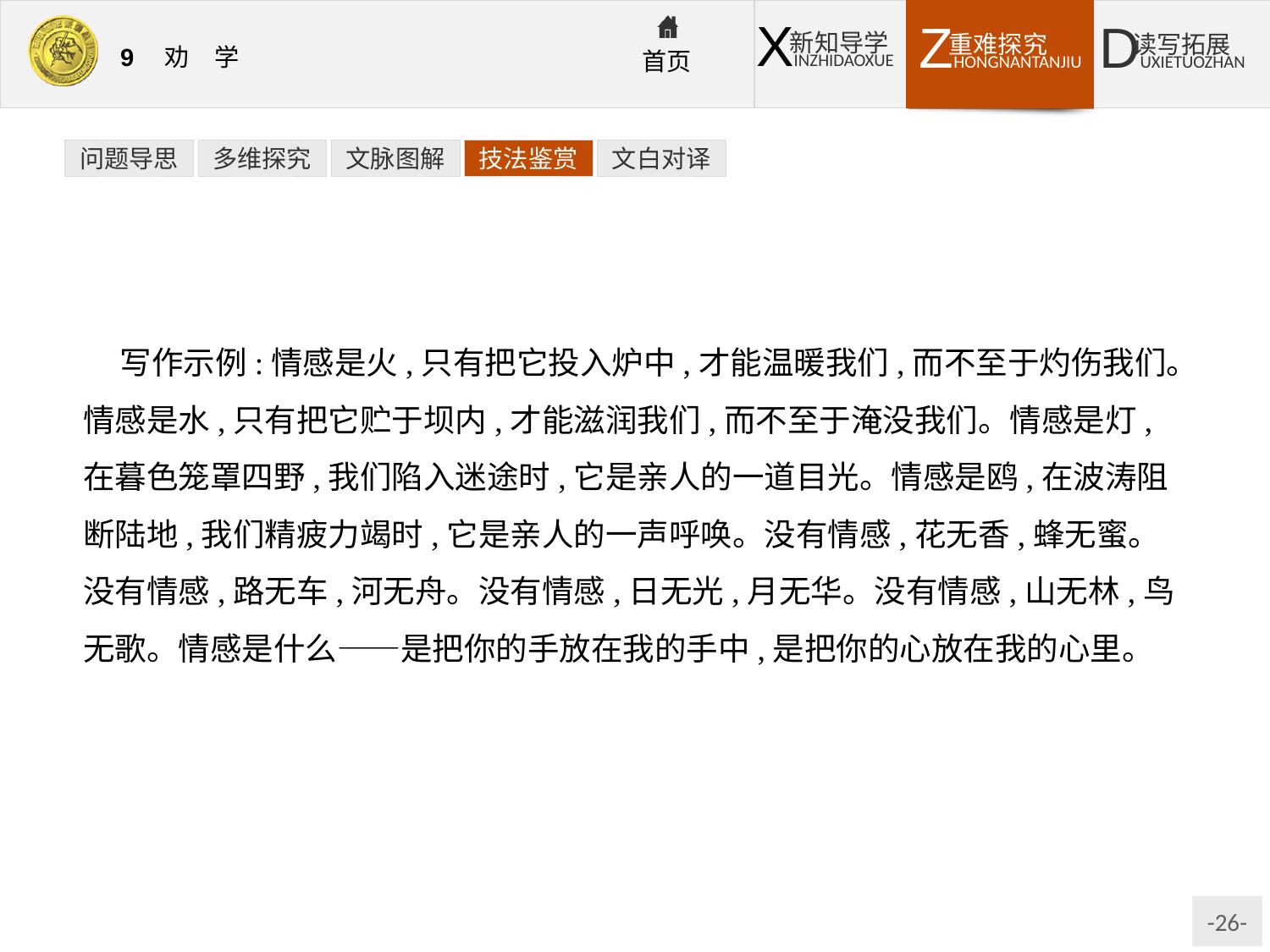

问题导思
多维探究
文脉图解
技法鉴赏
文白对译
写作示例:情感是火,只有把它投入炉中,才能温暖我们,而不至于灼伤我们。情感是水,只有把它贮于坝内,才能滋润我们,而不至于淹没我们。情感是灯,在暮色笼罩四野,我们陷入迷途时,它是亲人的一道目光。情感是鸥,在波涛阻断陆地,我们精疲力竭时,它是亲人的一声呼唤。没有情感,花无香,蜂无蜜。没有情感,路无车,河无舟。没有情感,日无光,月无华。没有情感,山无林,鸟无歌。情感是什么——是把你的手放在我的手中,是把你的心放在我的心里。